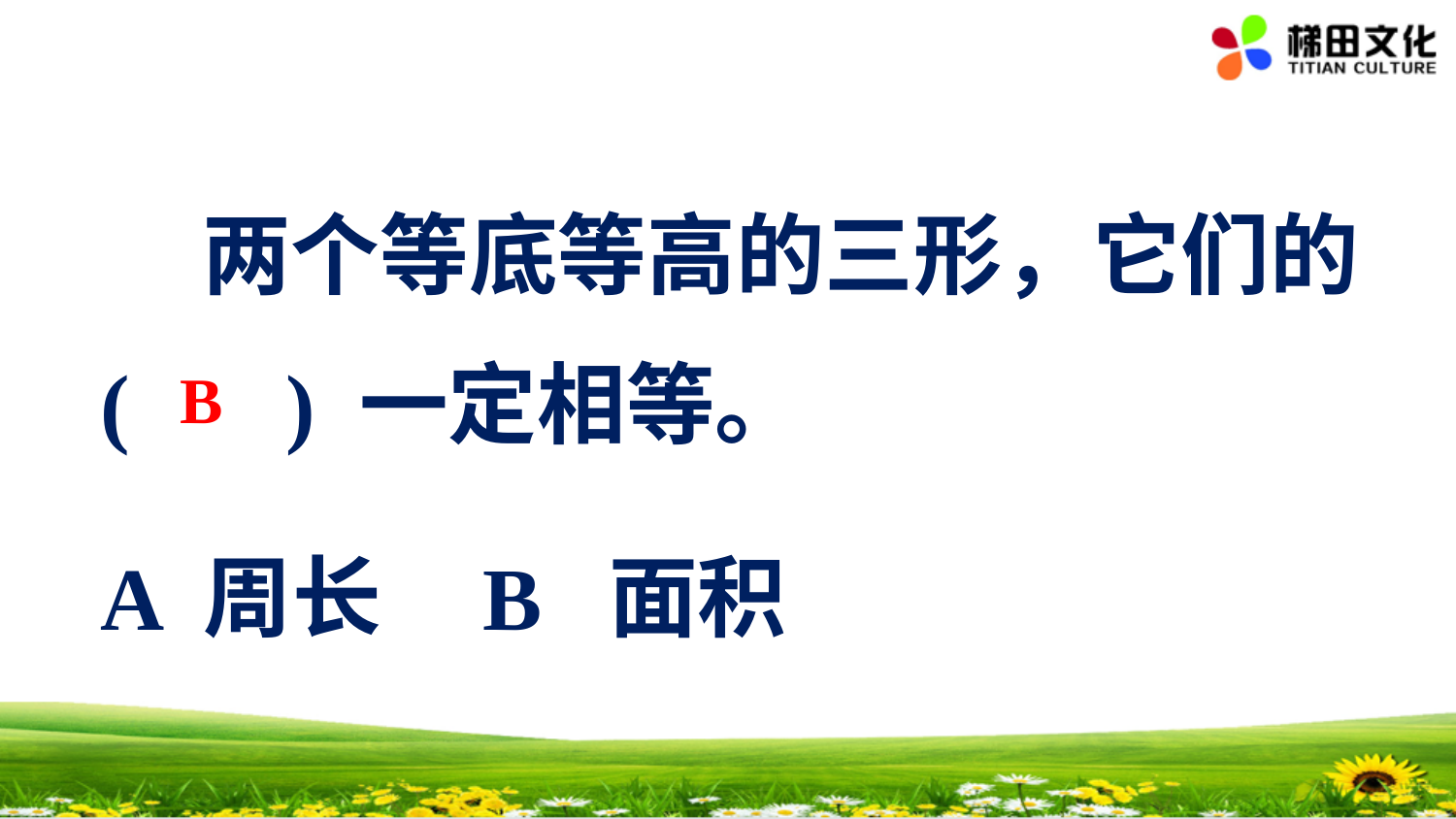

两个等底等高的三形，它们的(       ) 一定相等。
A 周长    B  面积
B